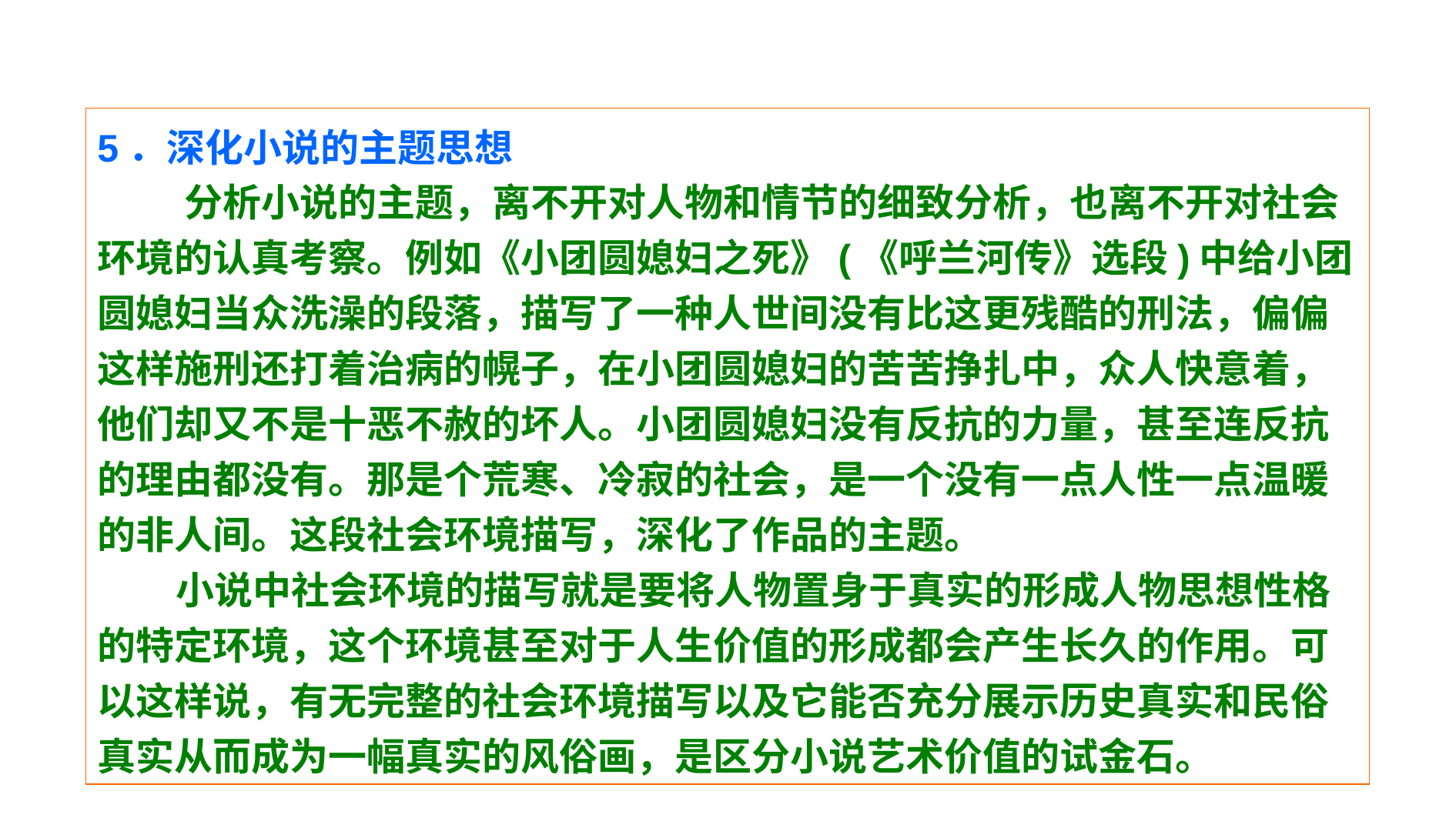

5．深化小说的主题思想
         分析小说的主题，离不开对人物和情节的细致分析，也离不开对社会环境的认真考察。例如《小团圆媳妇之死》(《呼兰河传》选段)中给小团圆媳妇当众洗澡的段落，描写了一种人世间没有比这更残酷的刑法，偏偏这样施刑还打着治病的幌子，在小团圆媳妇的苦苦挣扎中，众人快意着，他们却又不是十恶不赦的坏人。小团圆媳妇没有反抗的力量，甚至连反抗的理由都没有。那是个荒寒、冷寂的社会，是一个没有一点人性一点温暖的非人间。这段社会环境描写，深化了作品的主题。
        小说中社会环境的描写就是要将人物置身于真实的形成人物思想性格的特定环境，这个环境甚至对于人生价值的形成都会产生长久的作用。可以这样说，有无完整的社会环境描写以及它能否充分展示历史真实和民俗真实从而成为一幅真实的风俗画，是区分小说艺术价值的试金石。